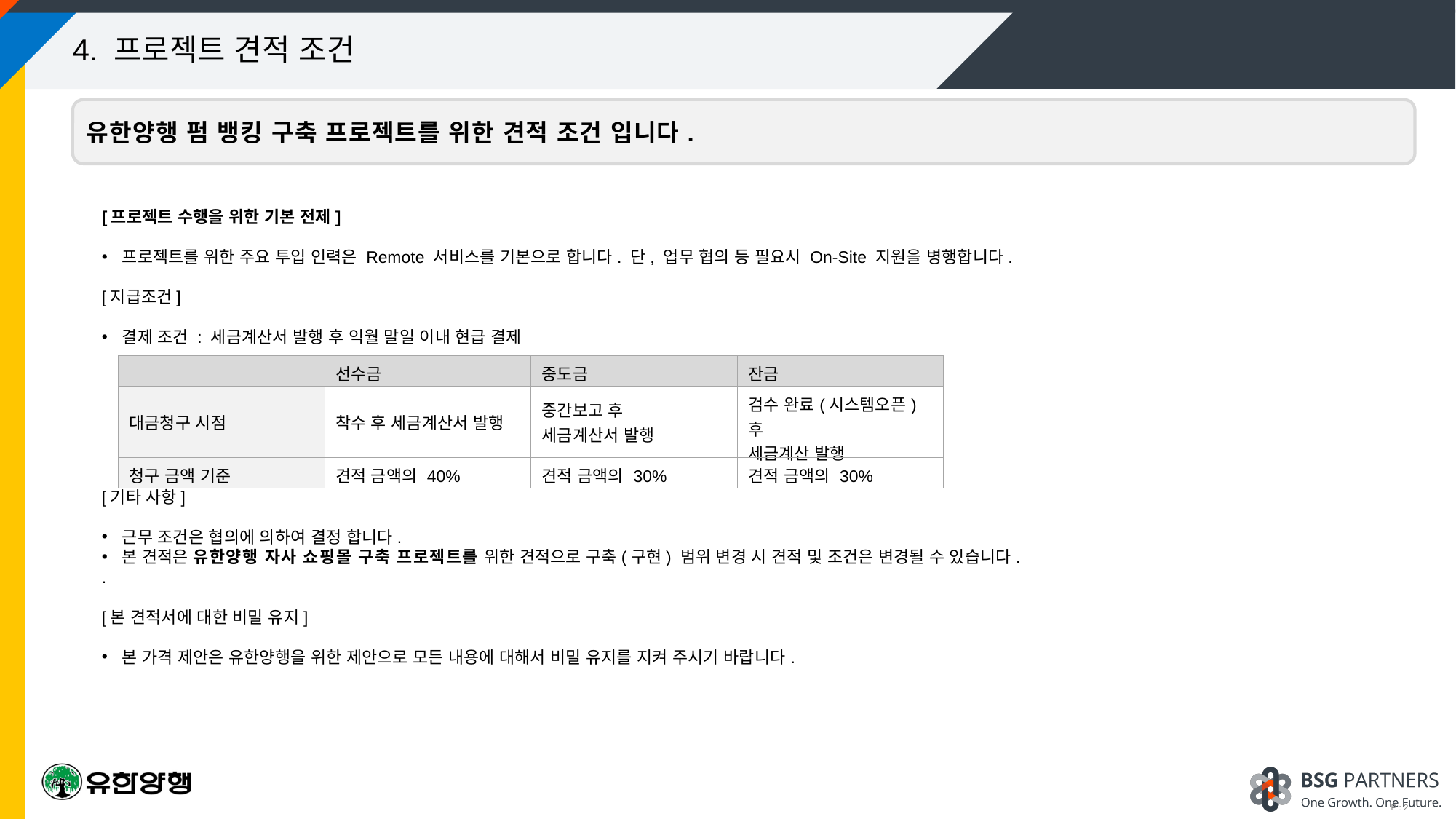

# 4. 프로젝트 견적 조건
유한양행 펌 뱅킹 구축 프로젝트를 위한 견적 조건 입니다.
[프로젝트 수행을 위한 기본 전제]

프로젝트를 위한 주요 투입 인력은 Remote 서비스를 기본으로 합니다. 단, 업무 협의 등 필요시 On-Site 지원을 병행합니다.

[지급조건]

결제 조건 : 세금계산서 발행 후 익월 말일 이내 현급 결제

[기타 사항]

근무 조건은 협의에 의하여 결정 합니다.
본 견적은 유한양행 자사 쇼핑몰 구축 프로젝트를 위한 견적으로 구축(구현) 범위 변경 시 견적 및 조건은 변경될 수 있습니다.
.

[본 견적서에 대한 비밀 유지]

본 가격 제안은 유한양행을 위한 제안으로 모든 내용에 대해서 비밀 유지를 지켜 주시기 바랍니다.

|  | 선수금 | 중도금 | 잔금 |
| --- | --- | --- | --- |
| 대금청구 시점 | 착수 후 세금계산서 발행 | 중간보고 후 세금계산서 발행 | 검수 완료(시스템오픈) 후 세금계산 발행 |
| 청구 금액 기준 | 견적 금액의 40% | 견적 금액의 30% | 견적 금액의 30% |
P : 2